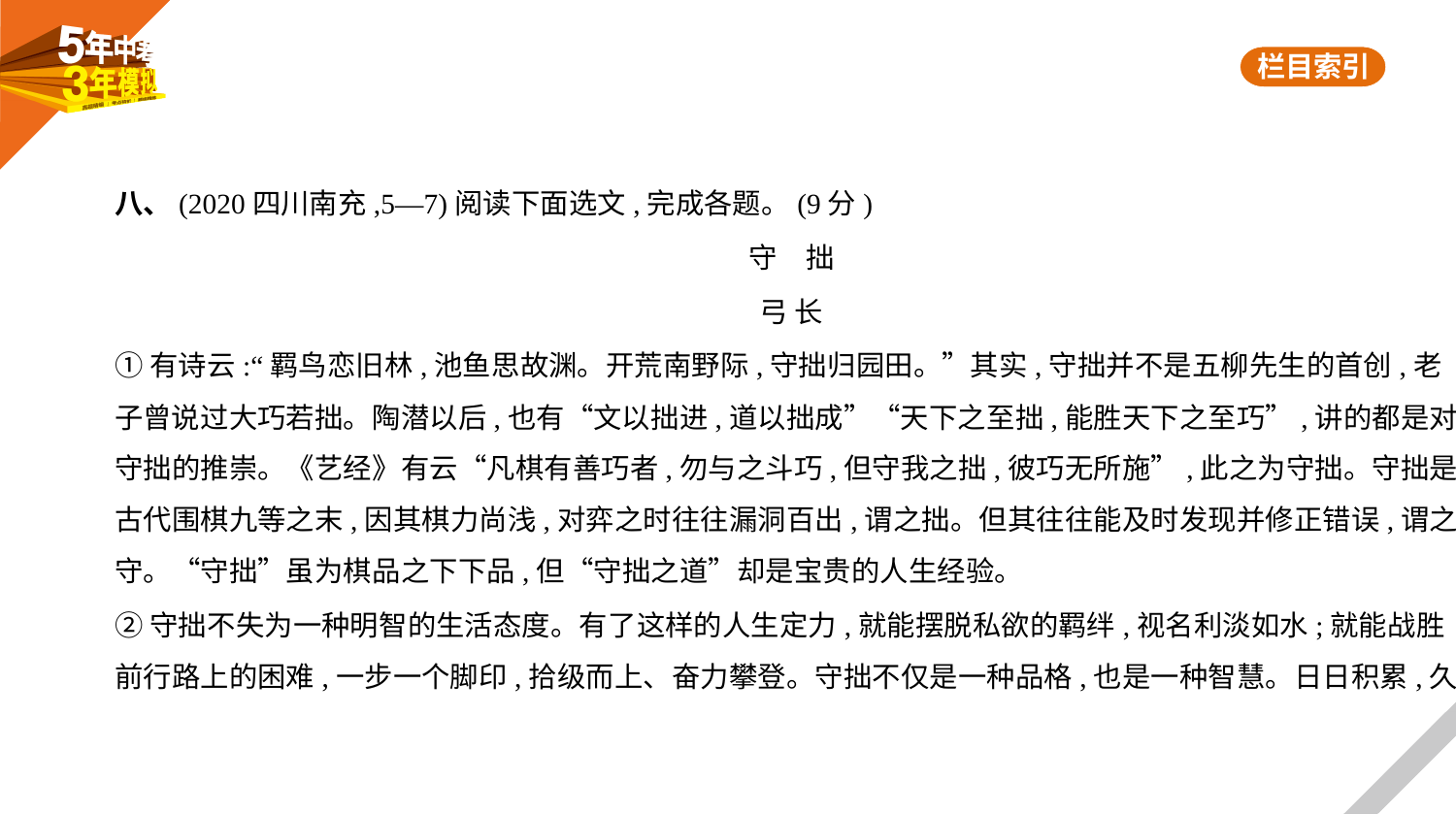

八、(2020四川南充,5—7)阅读下面选文,完成各题。(9分)
守　拙
弓 长
①有诗云:“羁鸟恋旧林,池鱼思故渊。开荒南野际,守拙归园田。”其实,守拙并不是五柳先生的首创,老
子曾说过大巧若拙。陶潜以后,也有“文以拙进,道以拙成”“天下之至拙,能胜天下之至巧”,讲的都是对
守拙的推崇。《艺经》有云“凡棋有善巧者,勿与之斗巧,但守我之拙,彼巧无所施”,此之为守拙。守拙是
古代围棋九等之末,因其棋力尚浅,对弈之时往往漏洞百出,谓之拙。但其往往能及时发现并修正错误,谓之
守。“守拙”虽为棋品之下下品,但“守拙之道”却是宝贵的人生经验。
②守拙不失为一种明智的生活态度。有了这样的人生定力,就能摆脱私欲的羁绊,视名利淡如水;就能战胜
前行路上的困难,一步一个脚印,拾级而上、奋力攀登。守拙不仅是一种品格,也是一种智慧。日日积累,久